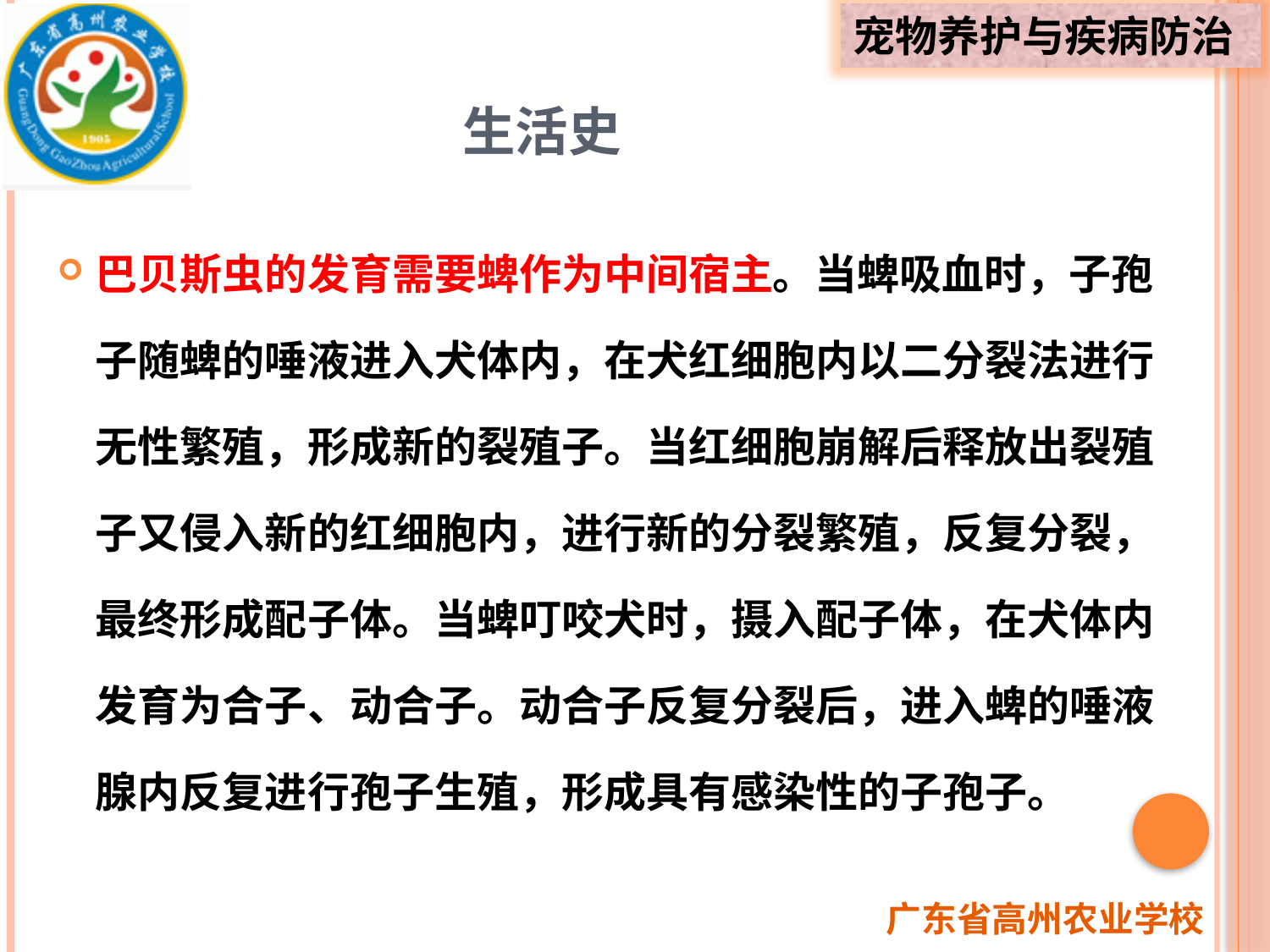

# 生活史
巴贝斯虫的发育需要蜱作为中间宿主。当蜱吸血时，子孢子随蜱的唾液进入犬体内，在犬红细胞内以二分裂法进行无性繁殖，形成新的裂殖子。当红细胞崩解后释放出裂殖子又侵入新的红细胞内，进行新的分裂繁殖，反复分裂，最终形成配子体。当蜱叮咬犬时，摄入配子体，在犬体内发育为合子、动合子。动合子反复分裂后，进入蜱的唾液腺内反复进行孢子生殖，形成具有感染性的子孢子。